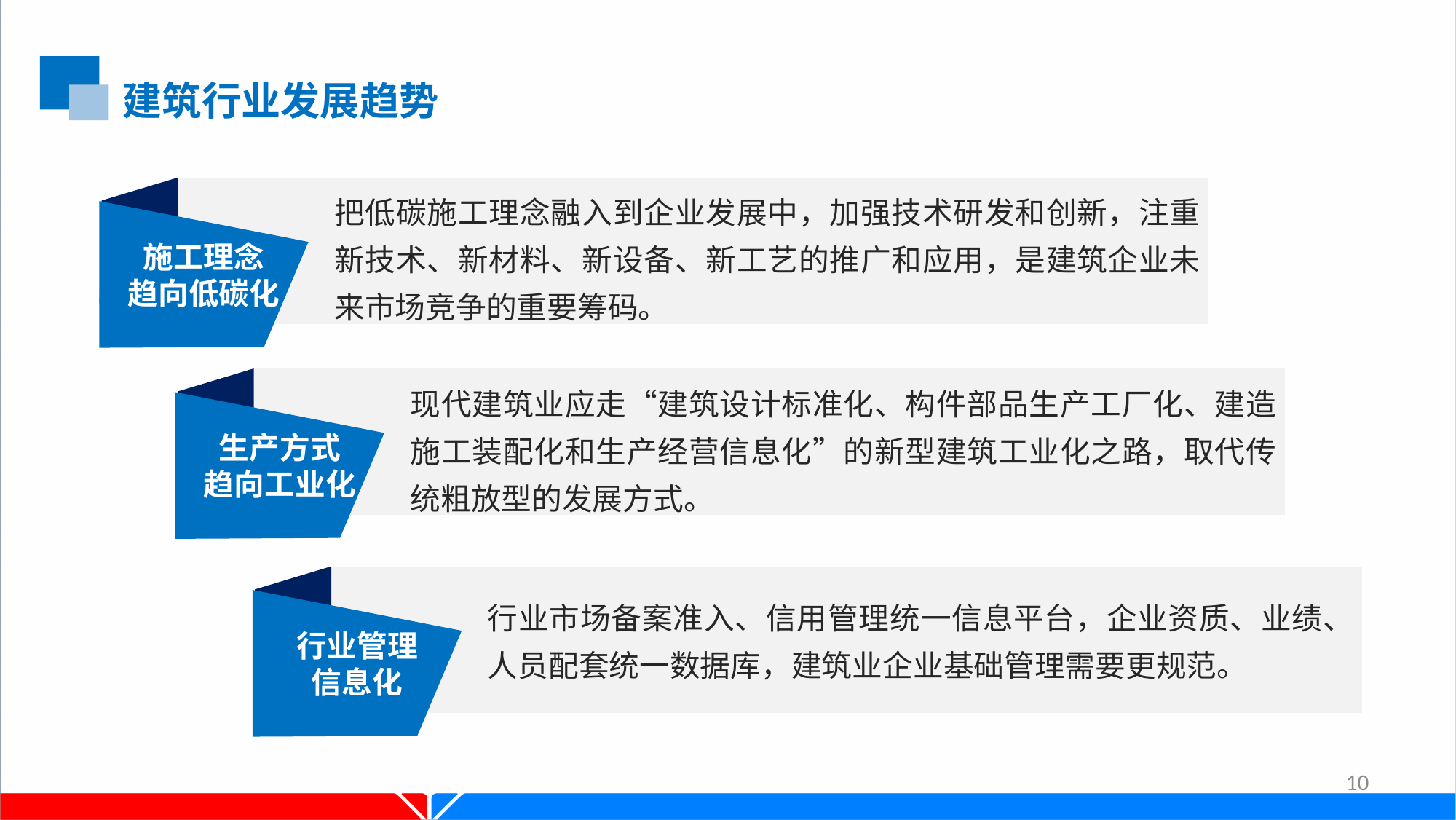

建筑行业发展趋势

把低碳施工理念融入到企业发展中，加强技术研发和创新，注重新技术、新材料、新设备、新工艺的推广和应用，是建筑企业未来市场竞争的重要筹码。

施工理念
趋向低碳化

现代建筑业应走“建筑设计标准化、构件部品生产工厂化、建造施工装配化和生产经营信息化”的新型建筑工业化之路，取代传统粗放型的发展方式。

生产方式
趋向工业化

行业市场备案准入、信用管理统一信息平台，企业资质、业绩、人员配套统一数据库，建筑业企业基础管理需要更规范。

行业管理
信息化
10